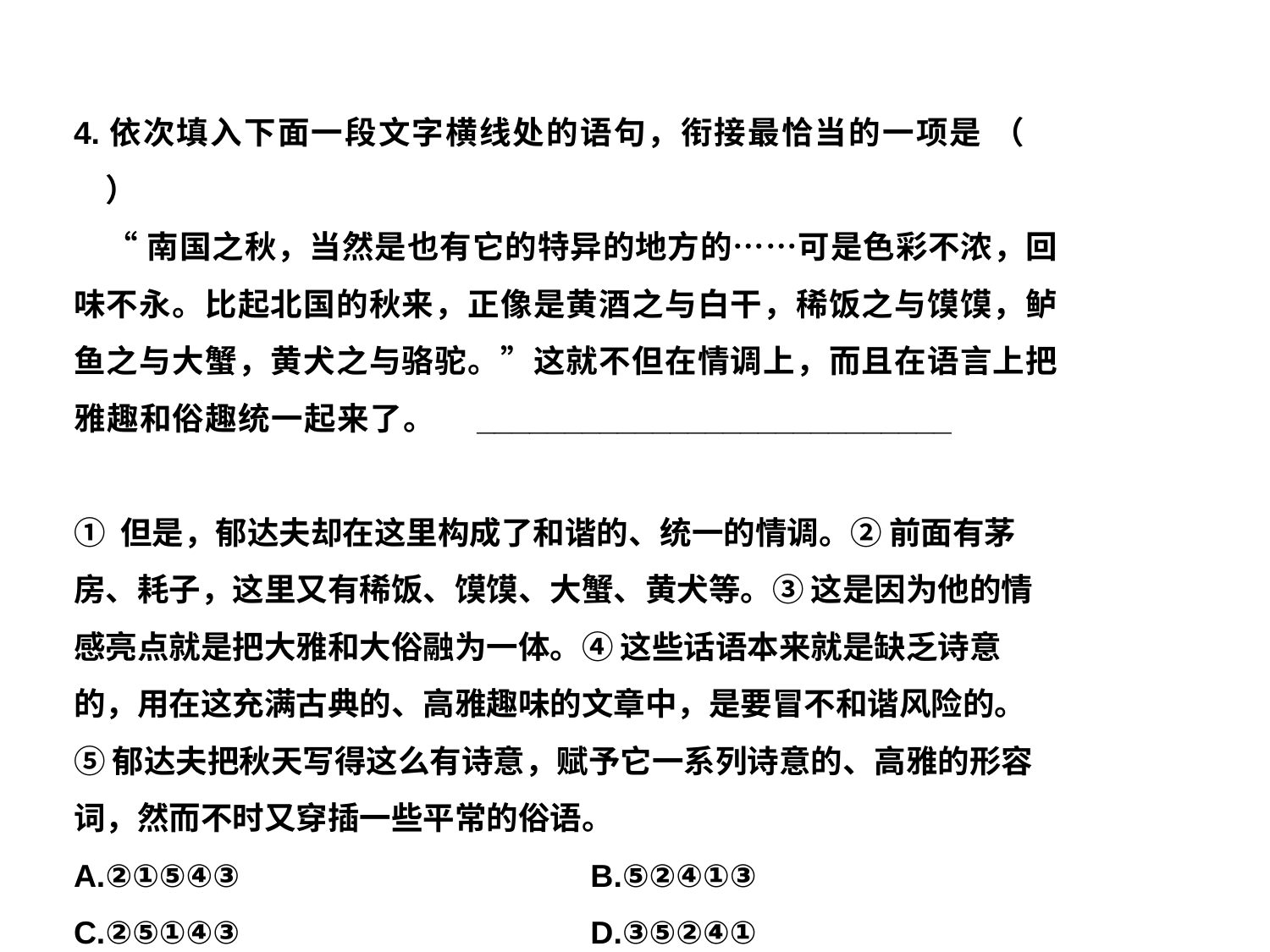

4.依次填入下面一段文字横线处的语句，衔接最恰当的一项是 （　　）
    “南国之秋，当然是也有它的特异的地方的……可是色彩不浓，回味不永。比起北国的秋来，正像是黄酒之与白干，稀饭之与馍馍，鲈鱼之与大蟹，黄犬之与骆驼。”这就不但在情调上，而且在语言上把雅趣和俗趣统一起来了。　___________________________
① 但是，郁达夫却在这里构成了和谐的、统一的情调。② 前面有茅房、耗子，这里又有稀饭、馍馍、大蟹、黄犬等。③ 这是因为他的情感亮点就是把大雅和大俗融为一体。④ 这些话语本来就是缺乏诗意的，用在这充满古典的、高雅趣味的文章中，是要冒不和谐风险的。⑤ 郁达夫把秋天写得这么有诗意，赋予它一系列诗意的、高雅的形容词，然而不时又穿插一些平常的俗语。
A.②①⑤④③ 			 B.⑤②④①③
C.②⑤①④③			 D.③⑤②④①